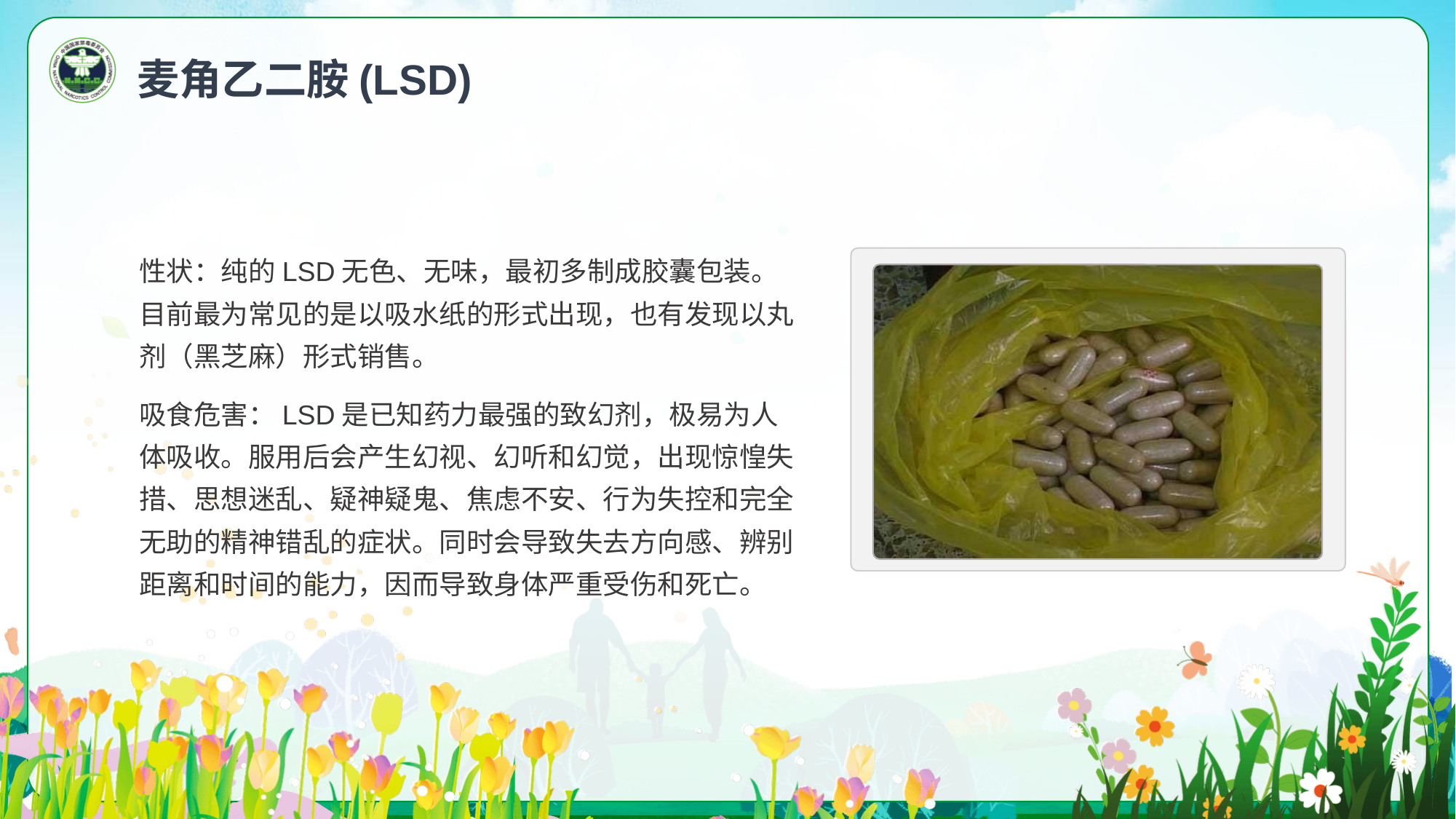

麦角乙二胺(LSD)
性状：纯的LSD无色、无味，最初多制成胶囊包装。目前最为常见的是以吸水纸的形式出现，也有发现以丸剂（黑芝麻）形式销售。
吸食危害：LSD是已知药力最强的致幻剂，极易为人体吸收。服用后会产生幻视、幻听和幻觉，出现惊惶失措、思想迷乱、疑神疑鬼、焦虑不安、行为失控和完全无助的精神错乱的症状。同时会导致失去方向感、辨别距离和时间的能力，因而导致身体严重受伤和死亡。